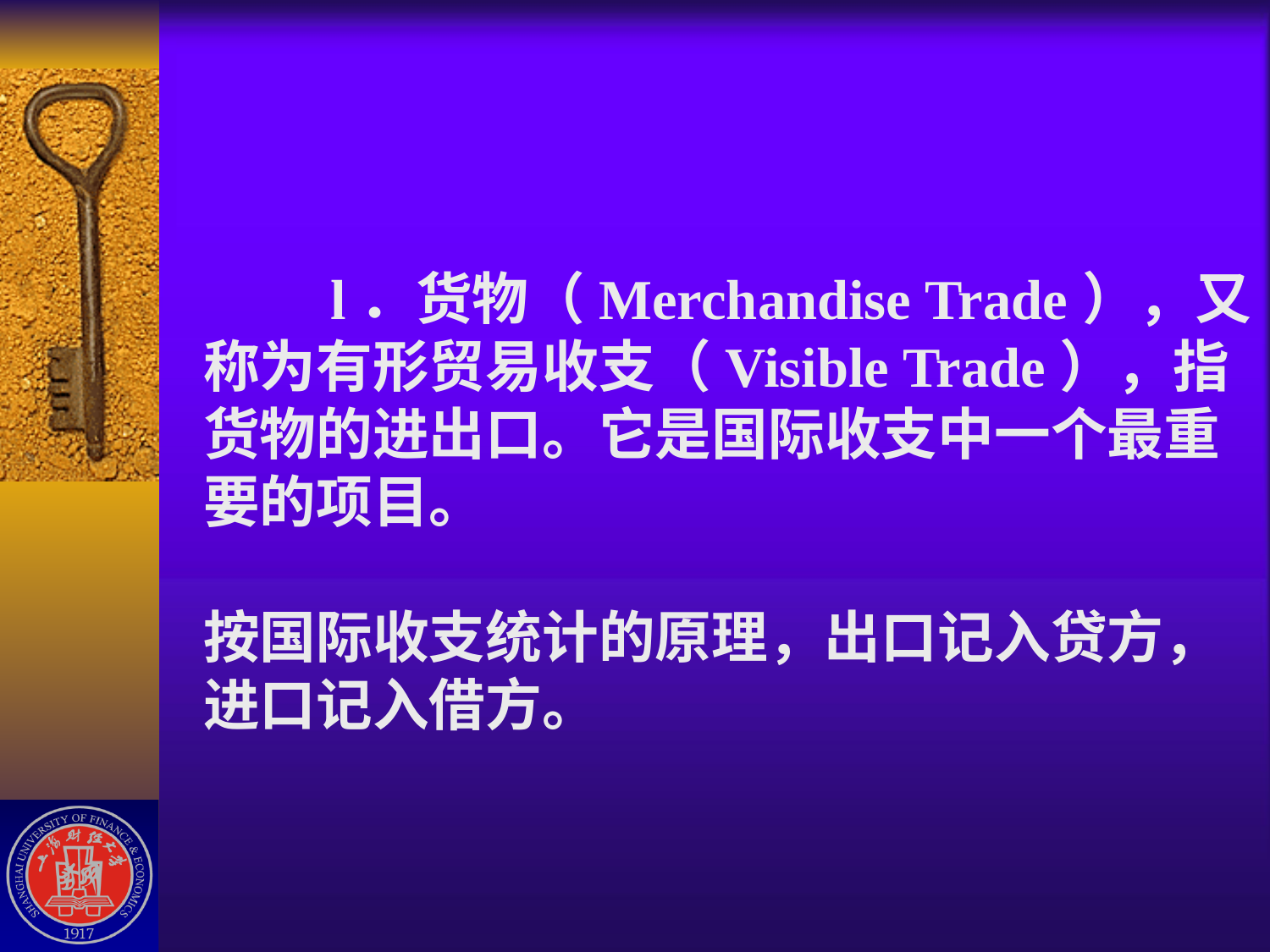

# l．货物（Merchandise Trade），又称为有形贸易收支（Visible Trade），指货物的进出口。它是国际收支中一个最重要的项目。 按国际收支统计的原理，出口记入贷方，进口记入借方。